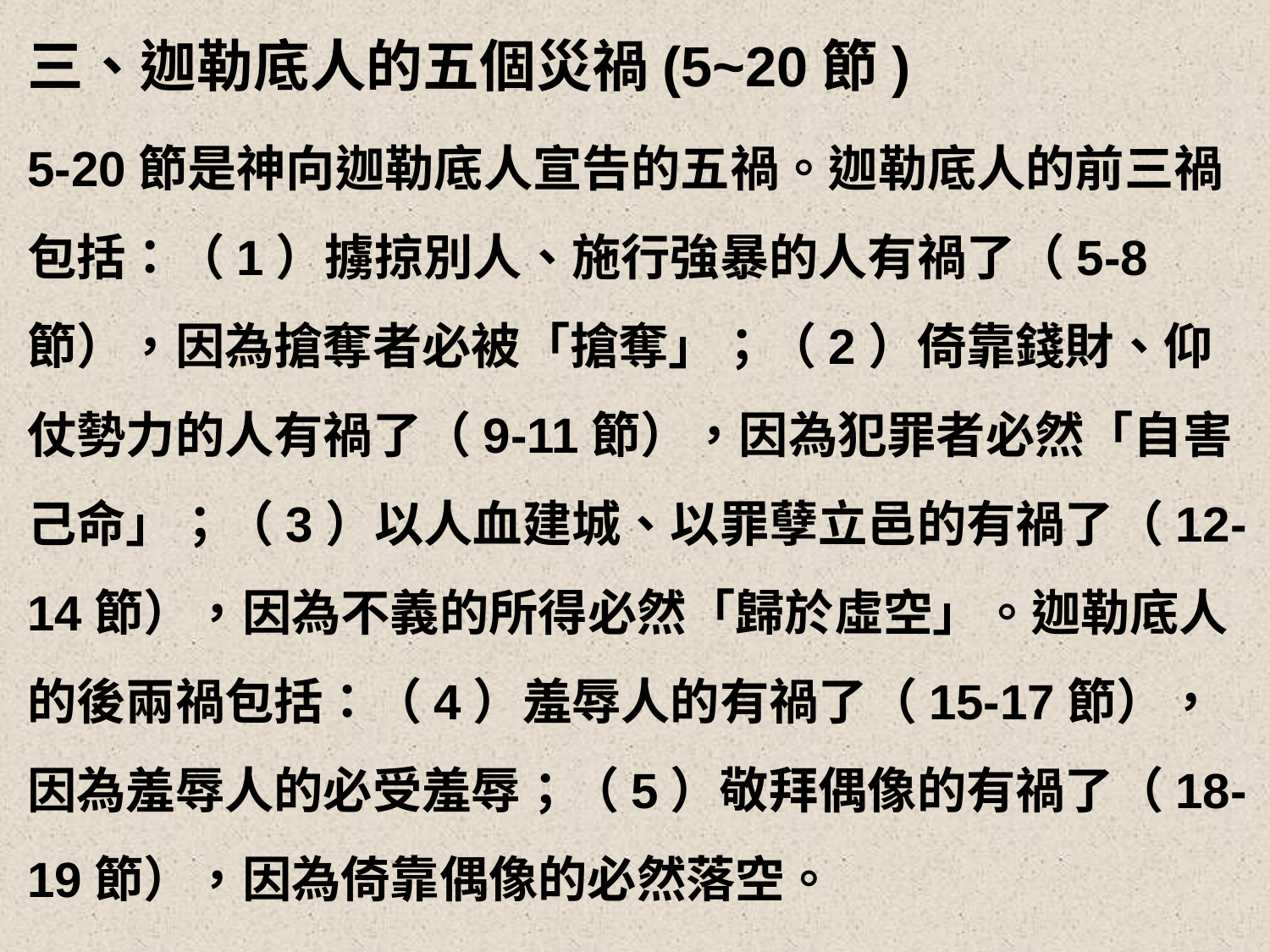

三、迦勒底人的五個災禍(5~20節)
5-20節是神向迦勒底人宣告的五禍。迦勒底人的前三禍包括：（1）擄掠別人、施行強暴的人有禍了（5-8節），因為搶奪者必被「搶奪」；（2）倚靠錢財、仰仗勢力的人有禍了（9-11節），因為犯罪者必然「自害己命」；（3）以人血建城、以罪孽立邑的有禍了（12-14節），因為不義的所得必然「歸於虛空」。迦勒底人的後兩禍包括：（4）羞辱人的有禍了（15-17節），因為羞辱人的必受羞辱；（5）敬拜偶像的有禍了（18-19節），因為倚靠偶像的必然落空。